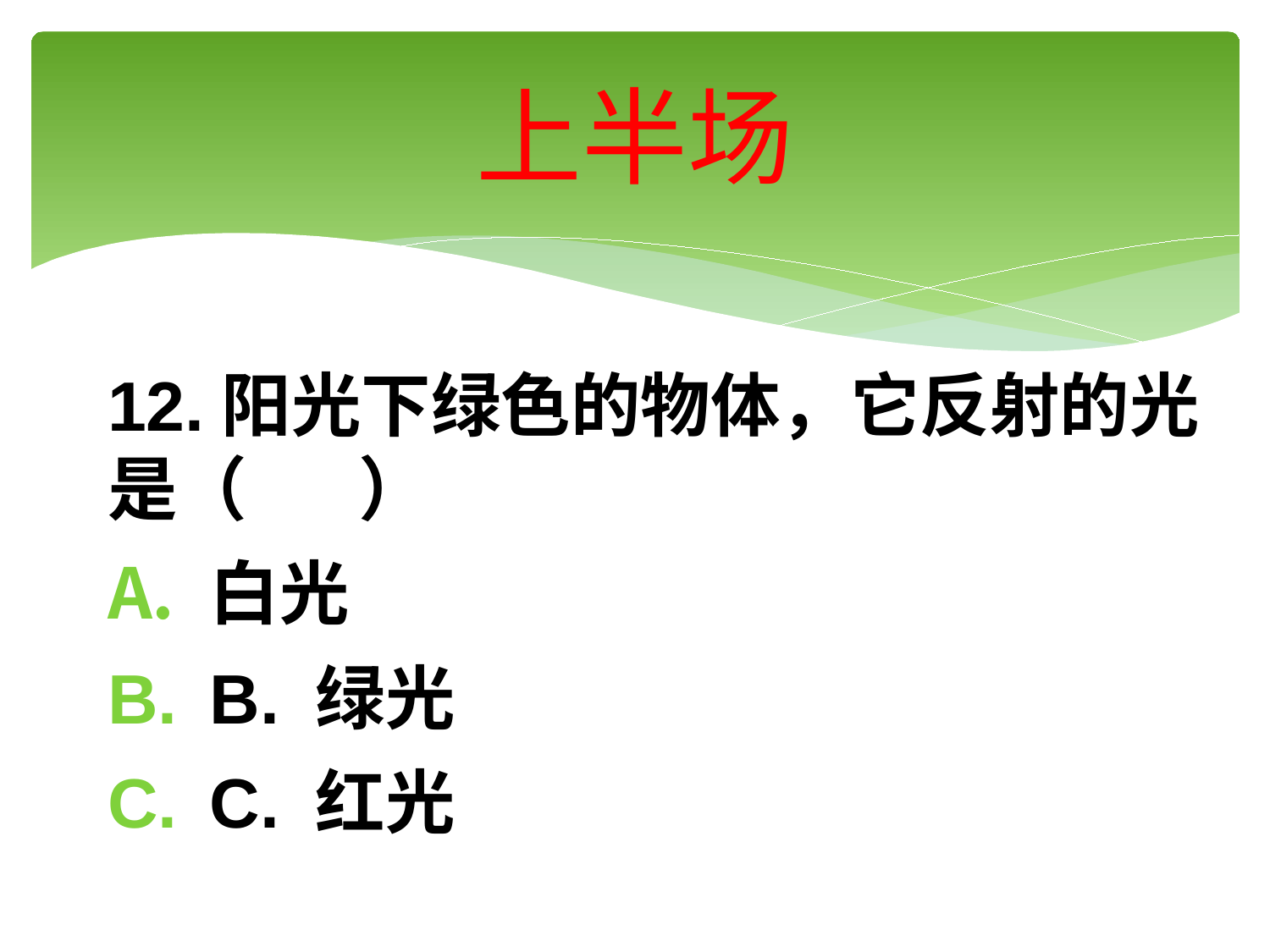

# 上半场
12.阳光下绿色的物体，它反射的光是（       ）
白光
B. 绿光
C. 红光